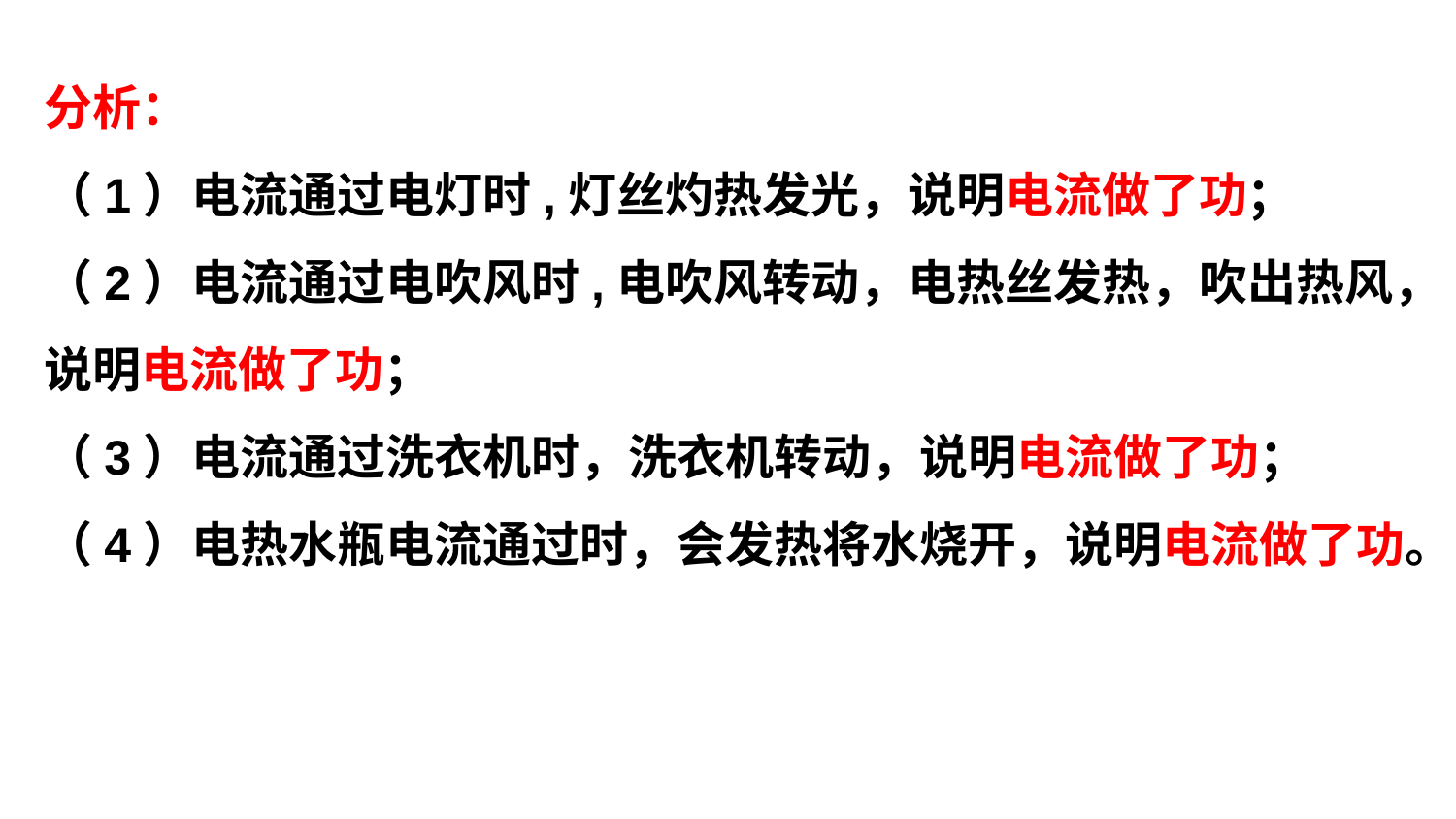

分析：
（1）电流通过电灯时,灯丝灼热发光，说明电流做了功；
（2）电流通过电吹风时,电吹风转动，电热丝发热，吹出热风，说明电流做了功；
（3）电流通过洗衣机时，洗衣机转动，说明电流做了功；
（4）电热水瓶电流通过时，会发热将水烧开，说明电流做了功。